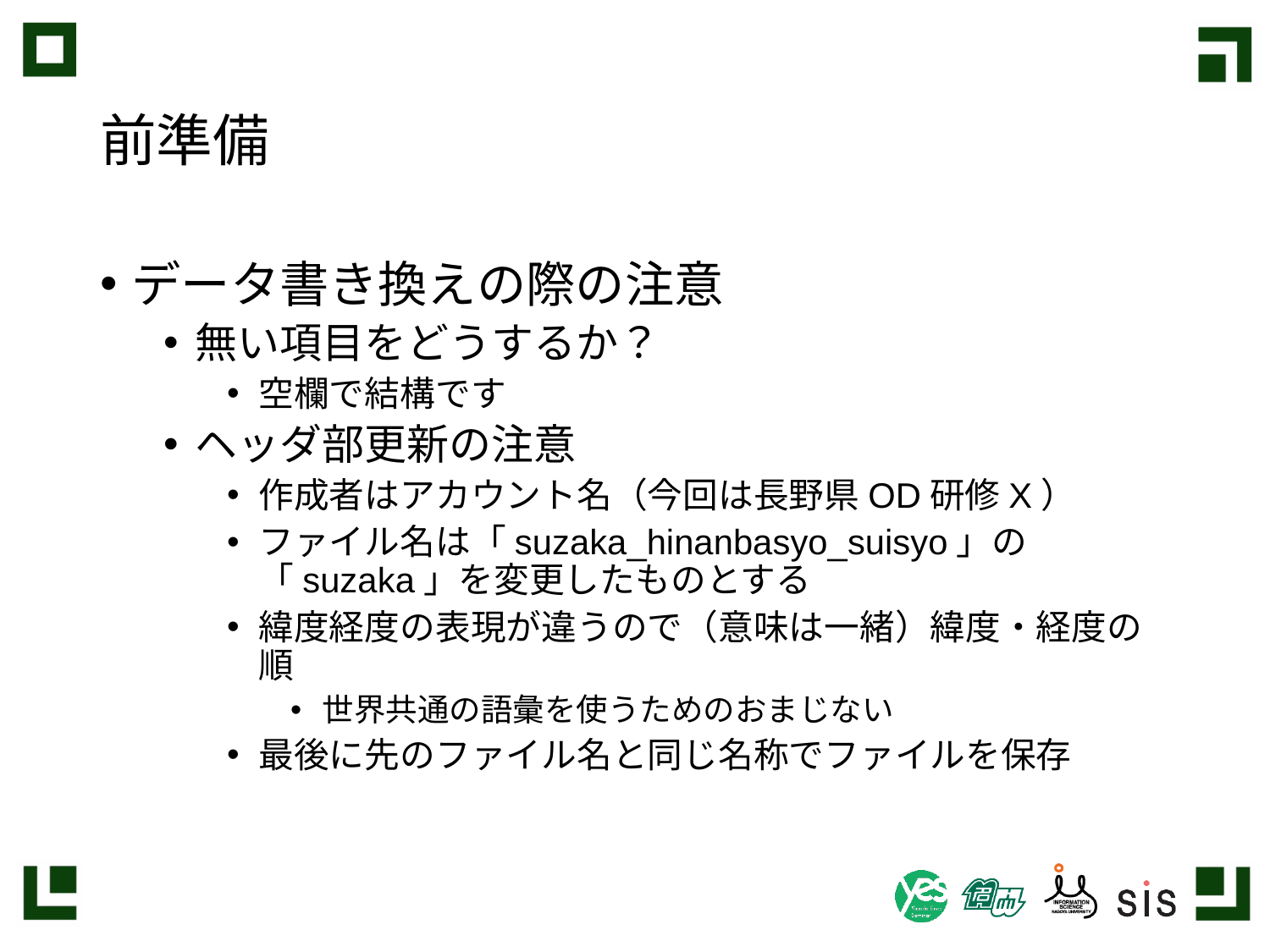

# 前準備
データ書き換えの際の注意
無い項目をどうするか？
空欄で結構です
ヘッダ部更新の注意
作成者はアカウント名（今回は長野県OD研修X）
ファイル名は「suzaka_hinanbasyo_suisyo」の「suzaka」を変更したものとする
緯度経度の表現が違うので（意味は一緒）緯度・経度の順
世界共通の語彙を使うためのおまじない
最後に先のファイル名と同じ名称でファイルを保存